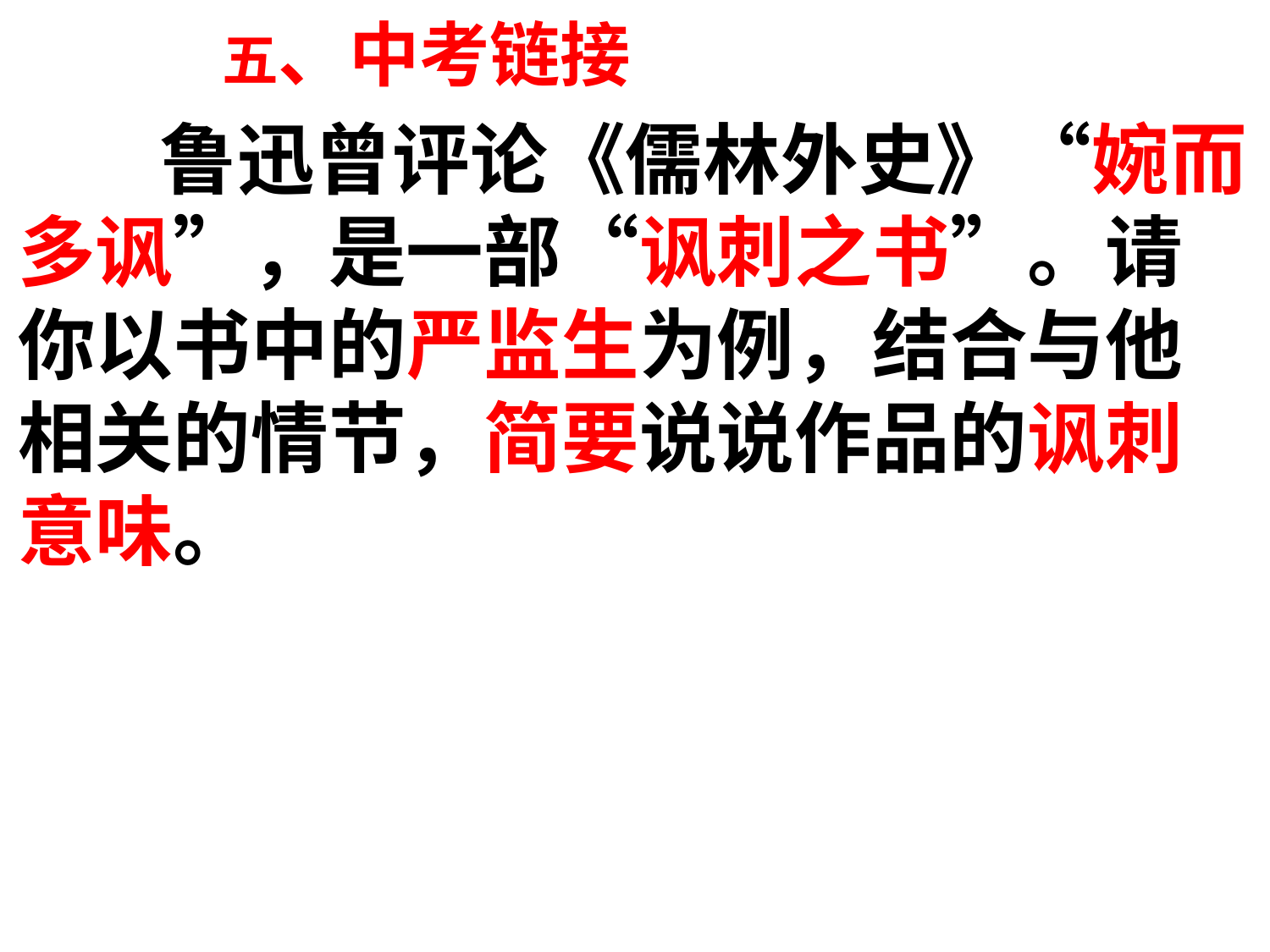

五、中考链接
       鲁迅曾评论《儒林外史》“婉而多讽”，是一部“讽刺之书”。请你以书中的严监生为例，结合与他相关的情节，简要说说作品的讽刺意味。